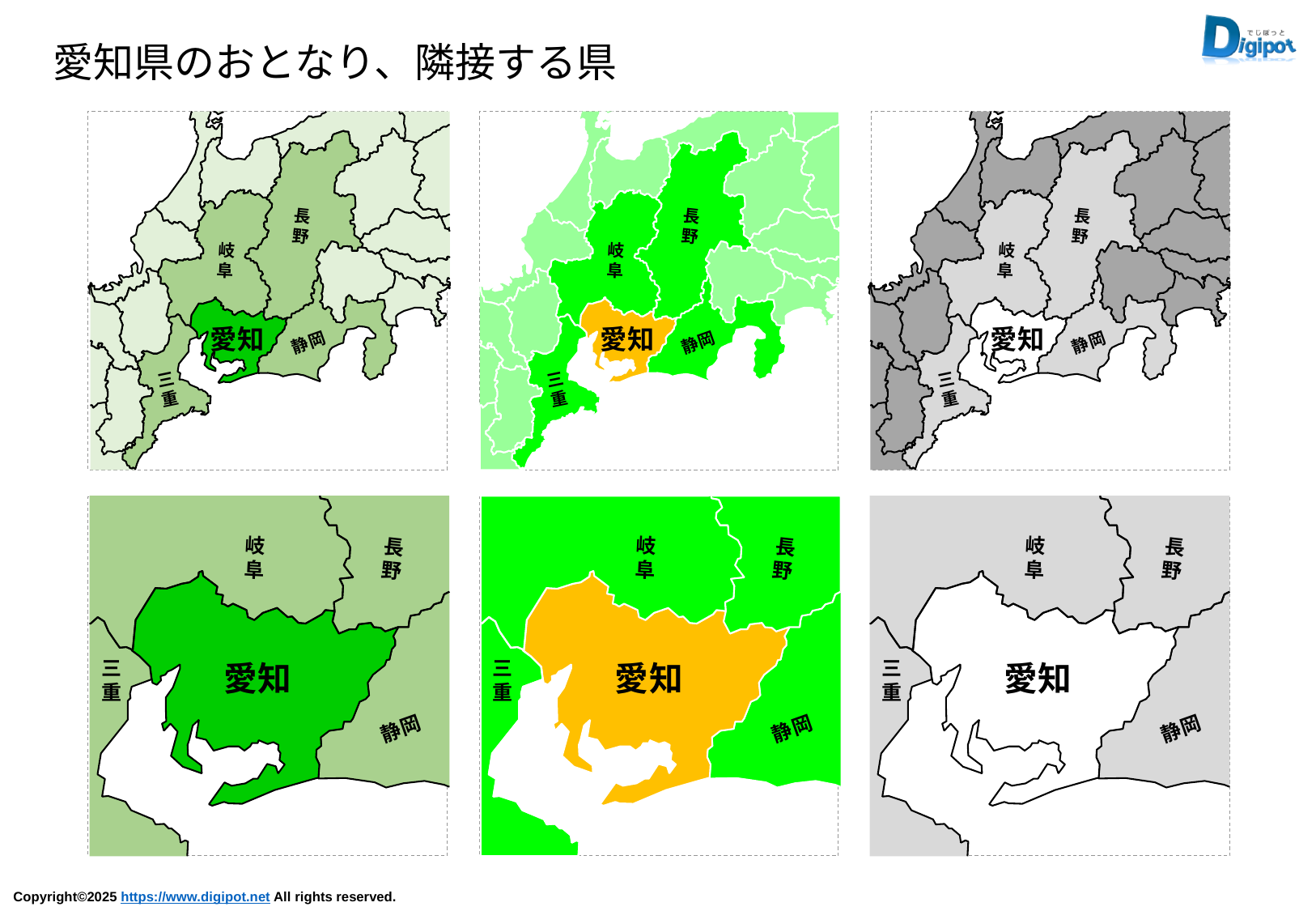

愛知県のおとなり、隣接する県

長
野
岐
阜
愛知
静岡
三
重

長
野
岐
阜
愛知
静岡
三
重

長
野
岐
阜
愛知
静岡
三
重

岐
阜
長
野
三
重
愛知
静岡

岐
阜
長
野
三
重
愛知
静岡

岐
阜
長
野
三
重
愛知
静岡